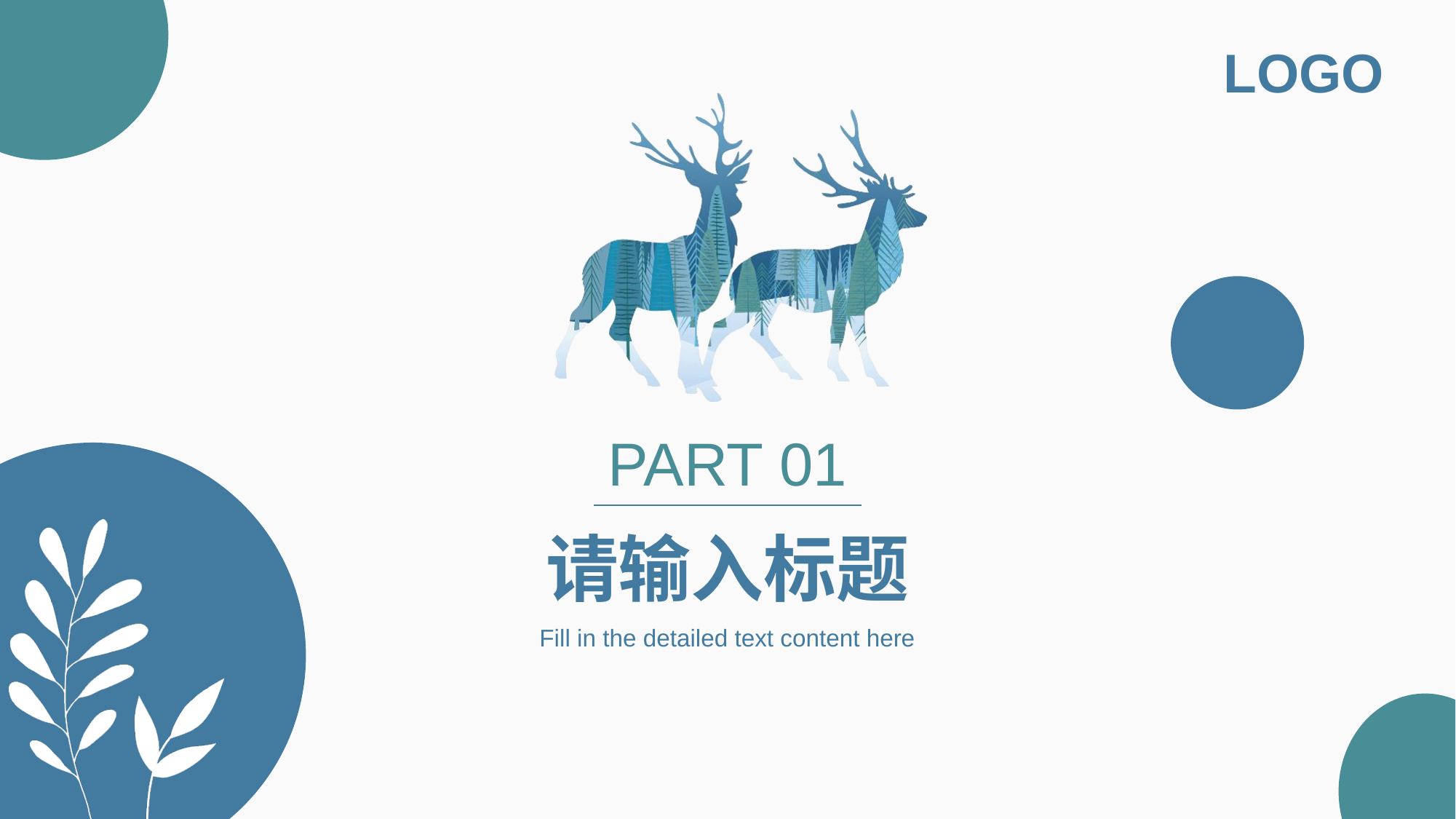

PART 01
请输入标题
Fill in the detailed text content here